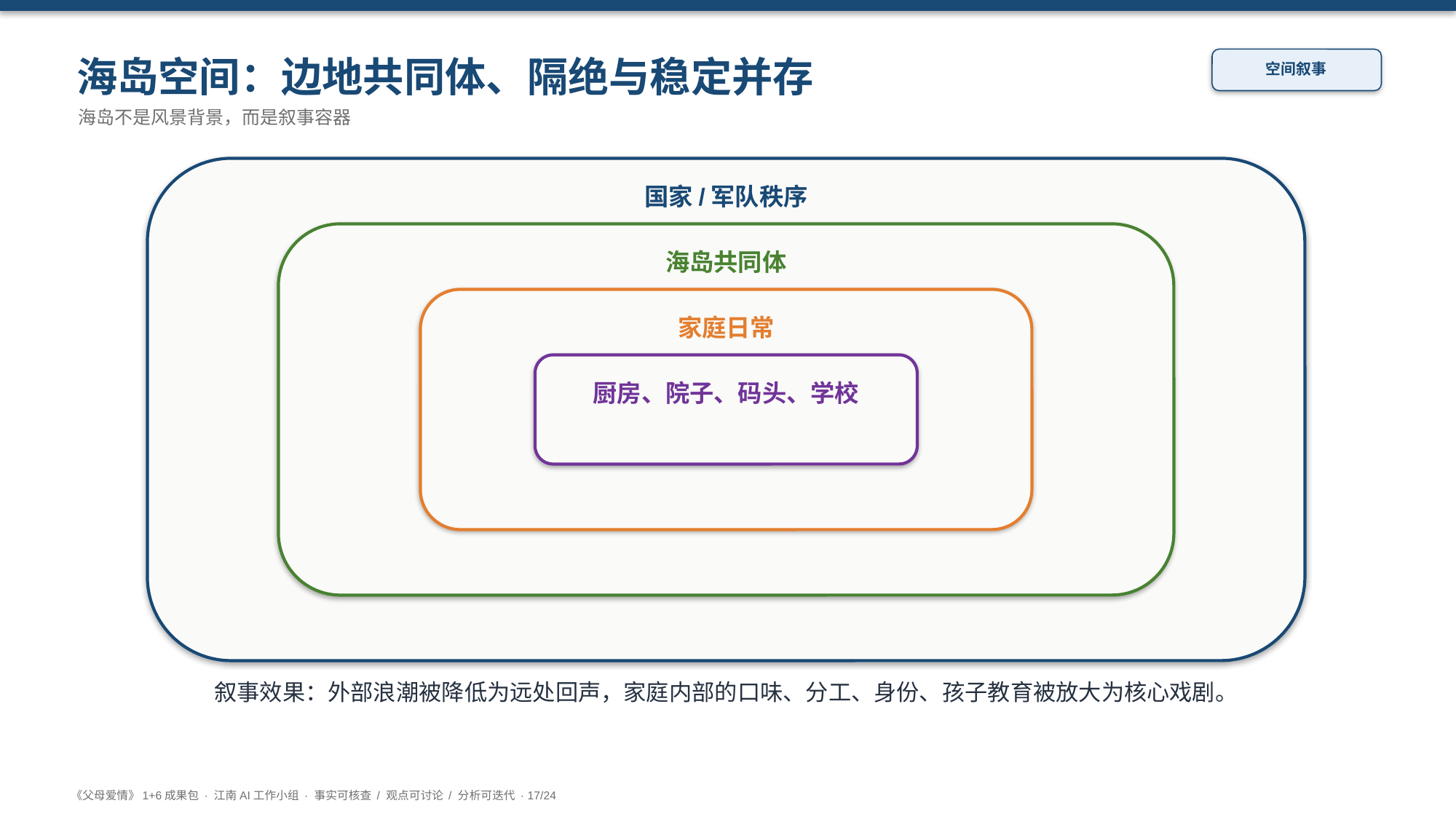

海岛空间：边地共同体、隔绝与稳定并存

空间叙事
海岛不是风景背景，而是叙事容器

国家/军队秩序

海岛共同体

家庭日常

厨房、院子、码头、学校
叙事效果：外部浪潮被降低为远处回声，家庭内部的口味、分工、身份、孩子教育被放大为核心戏剧。
《父母爱情》1+6成果包 · 江南AI工作小组 · 事实可核查 / 观点可讨论 / 分析可迭代 · 17/24